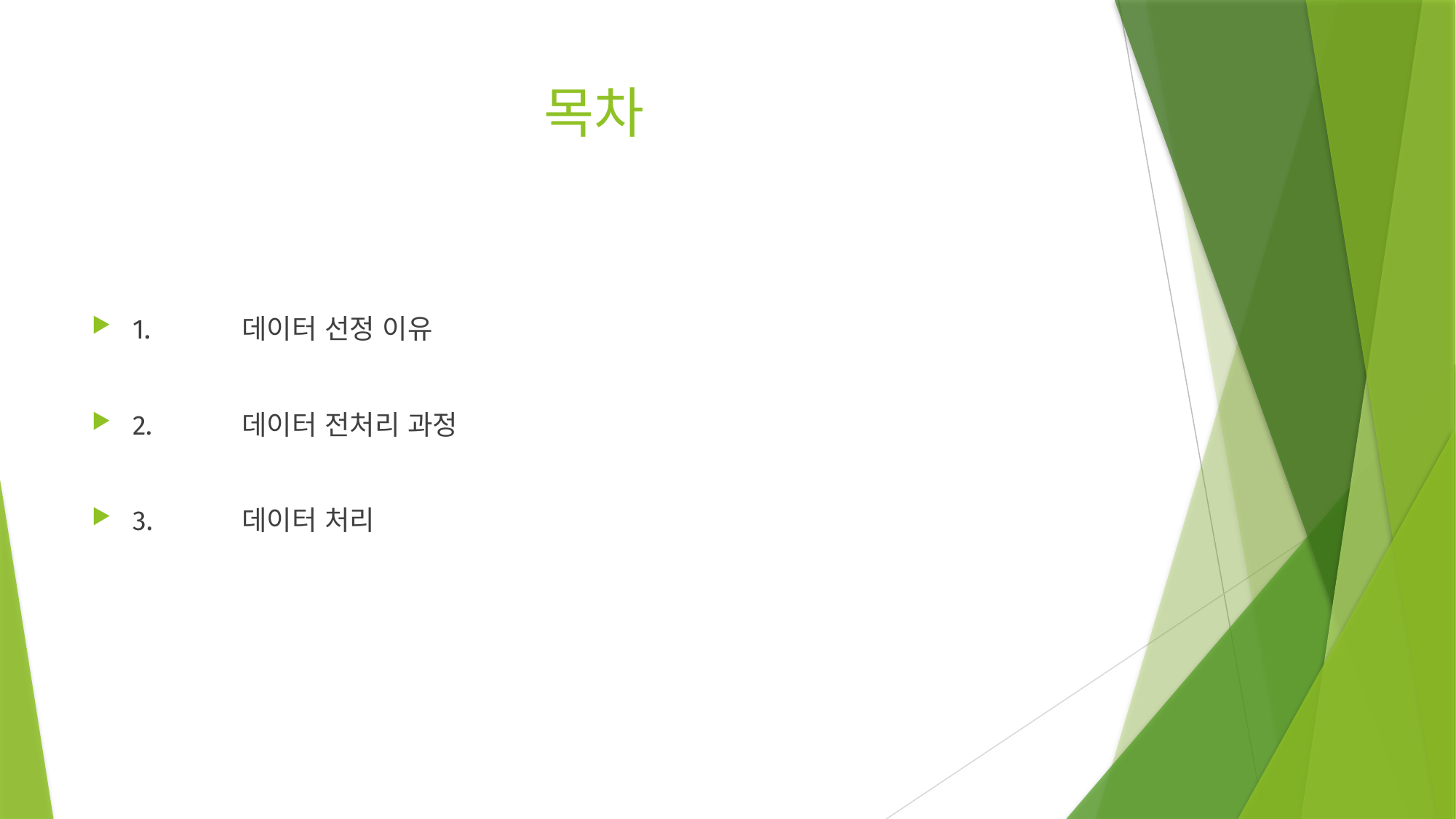

# 목차

1.	데이터 선정 이유

2.	데이터 전처리 과정

3.	데이터 처리